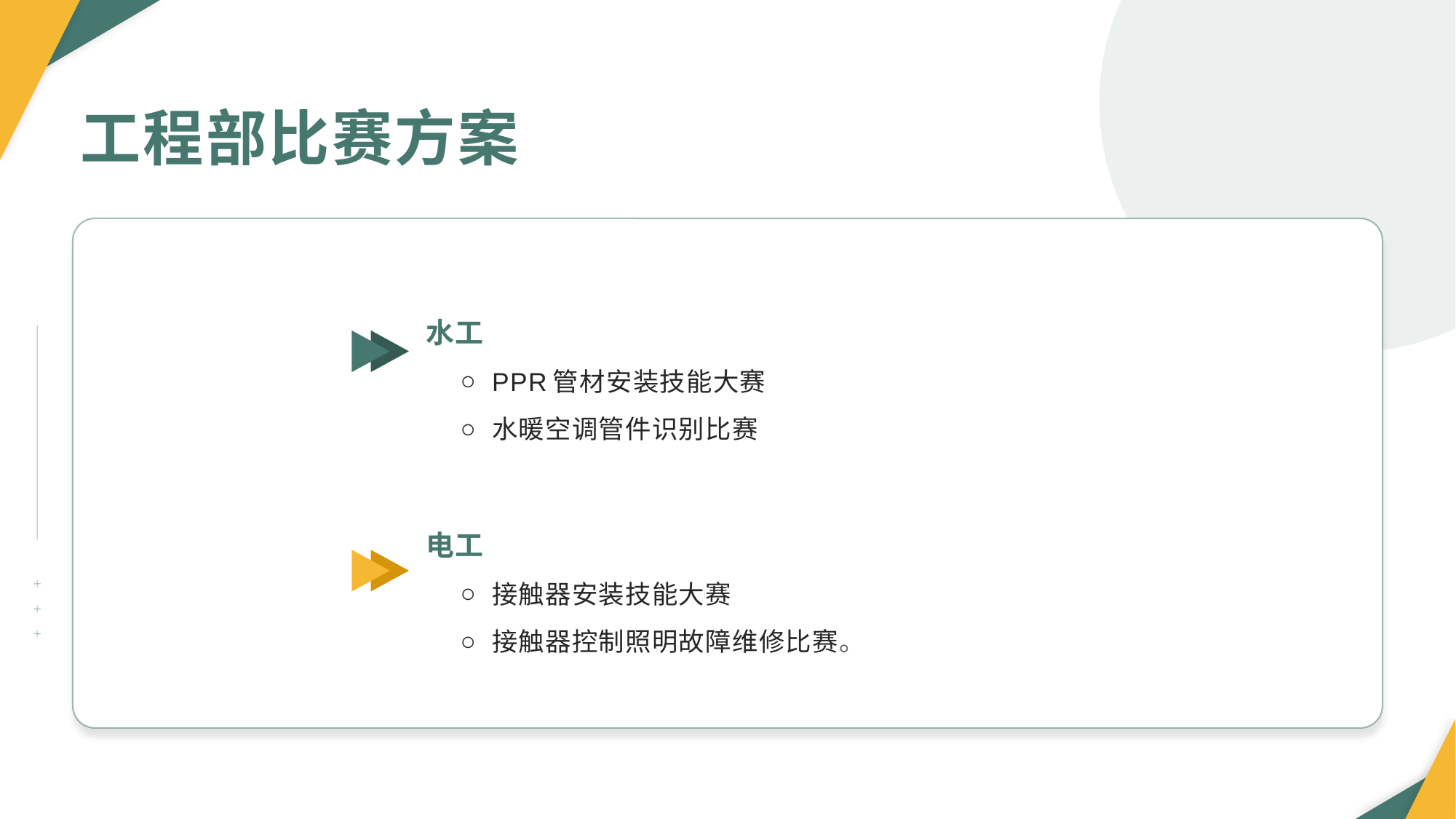

工程部比赛方案

水工
PPR管材安装技能大赛
水暖空调管件识别比赛

电工
接触器安装技能大赛
接触器控制照明故障维修比赛。